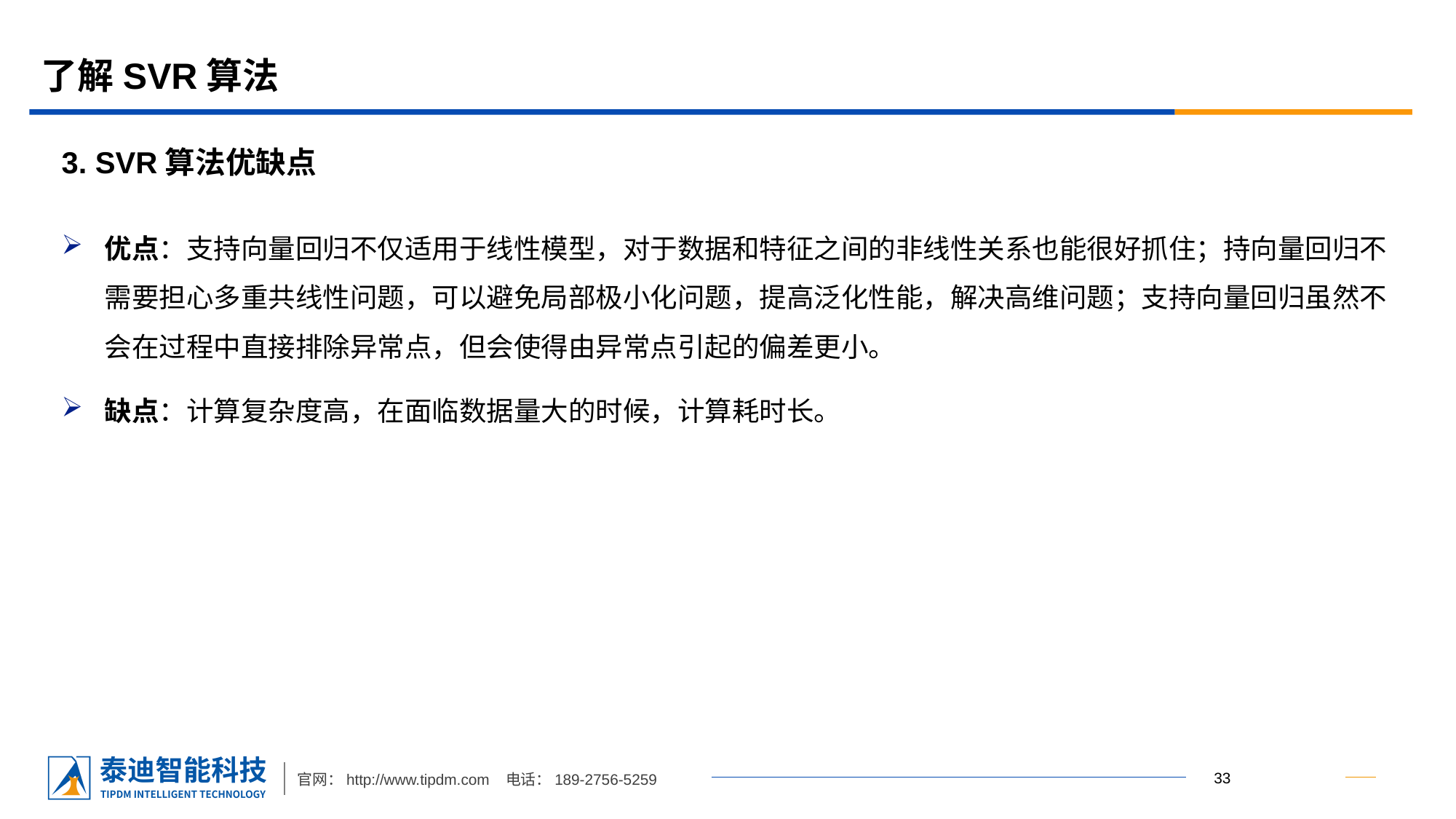

# 了解SVR算法
3. SVR算法优缺点
优点：支持向量回归不仅适用于线性模型，对于数据和特征之间的非线性关系也能很好抓住；持向量回归不需要担心多重共线性问题，可以避免局部极小化问题，提高泛化性能，解决高维问题；支持向量回归虽然不会在过程中直接排除异常点，但会使得由异常点引起的偏差更小。
缺点：计算复杂度高，在面临数据量大的时候，计算耗时长。